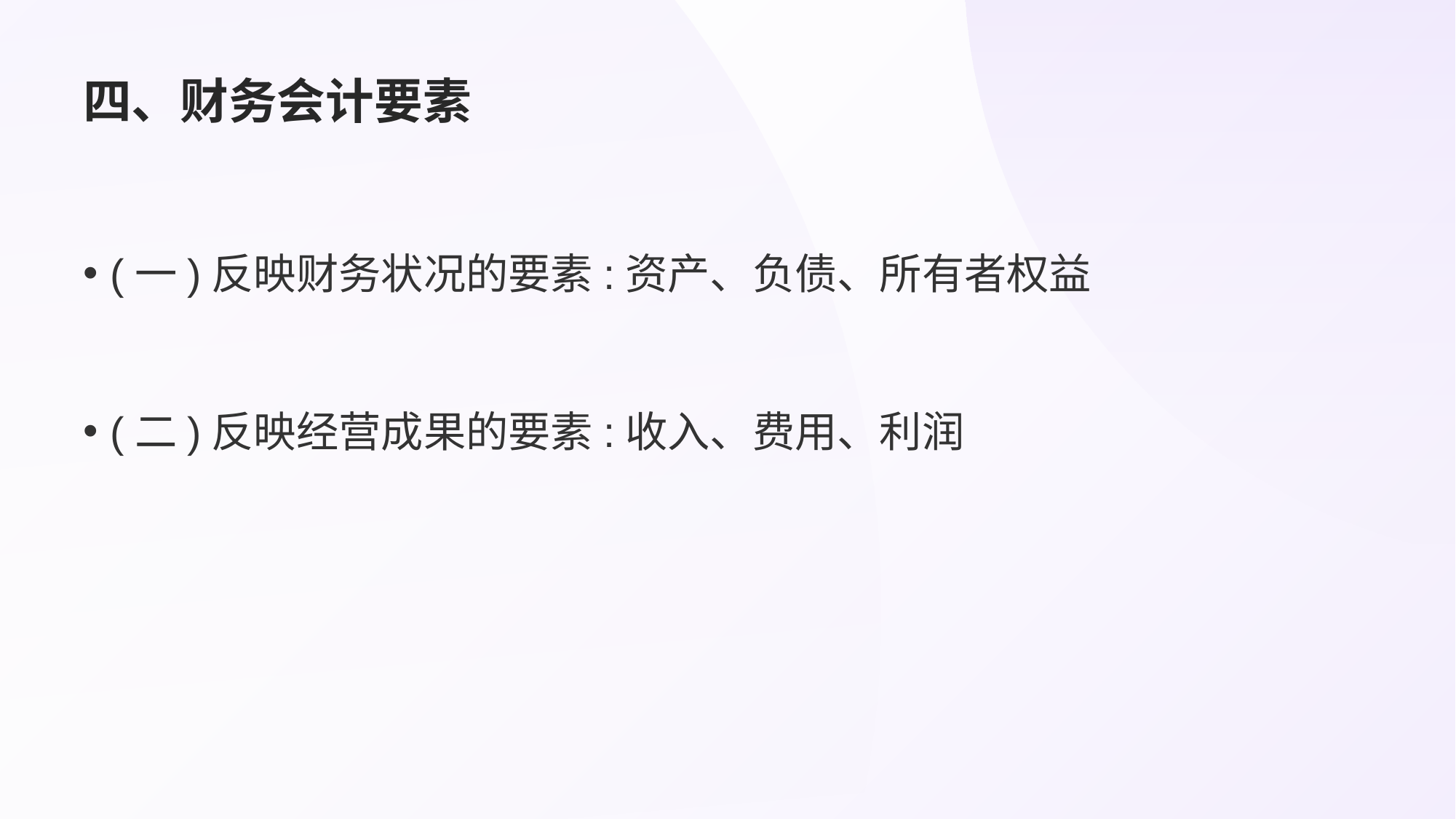

# 四、财务会计要素
(一)反映财务状况的要素:资产、负债、所有者权益
(二)反映经营成果的要素:收入、费用、利润